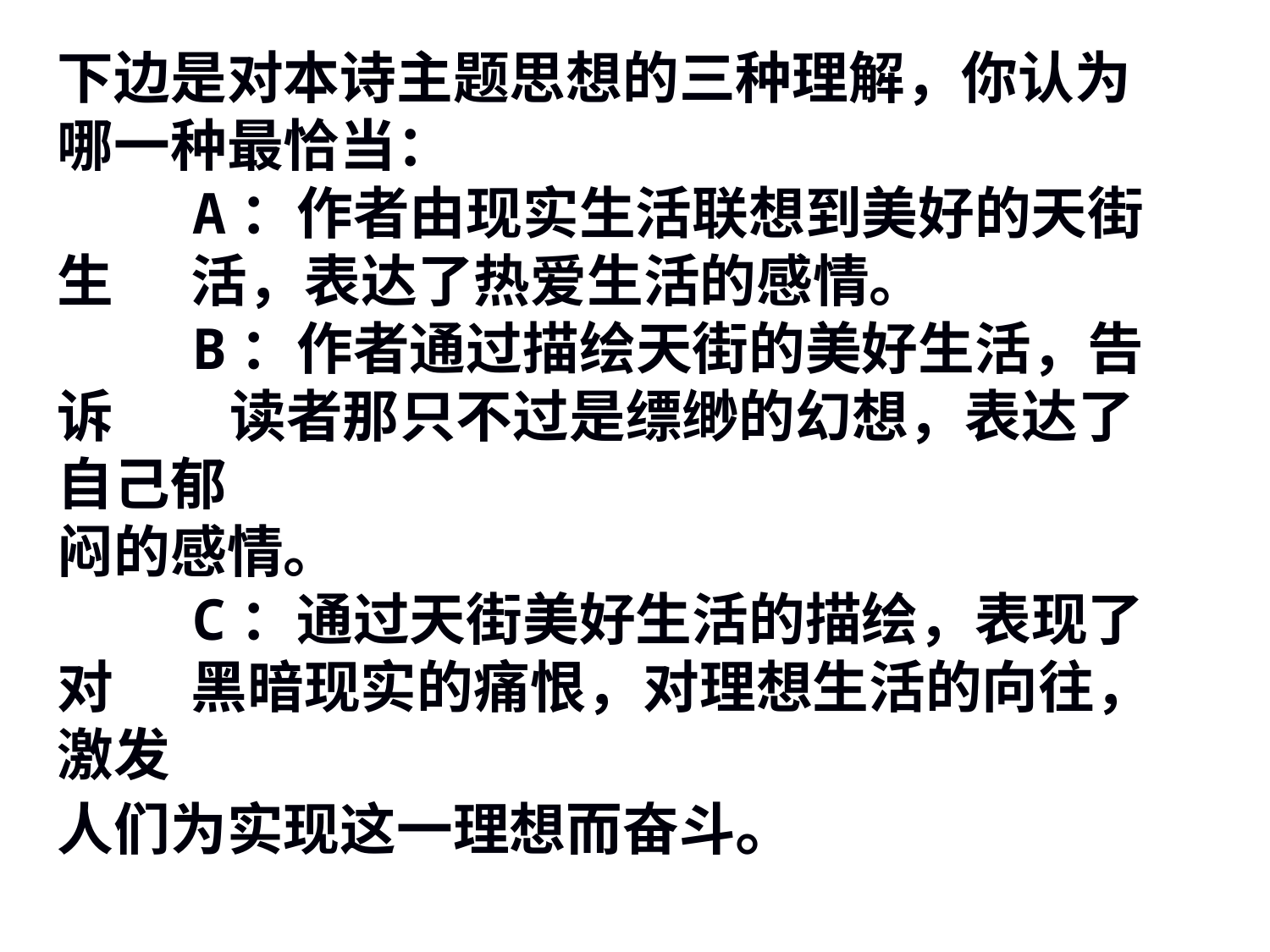

下边是对本诗主题思想的三种理解，你认为哪一种最恰当：
    A：作者由现实生活联想到美好的天街生      活，表达了热爱生活的感情。
    B：作者通过描绘天街的美好生活，告诉         读者那只不过是缥缈的幻想，表达了自己郁
闷的感情。
    C：通过天街美好生活的描绘，表现了对      黑暗现实的痛恨，对理想生活的向往， 激发
人们为实现这一理想而奋斗。